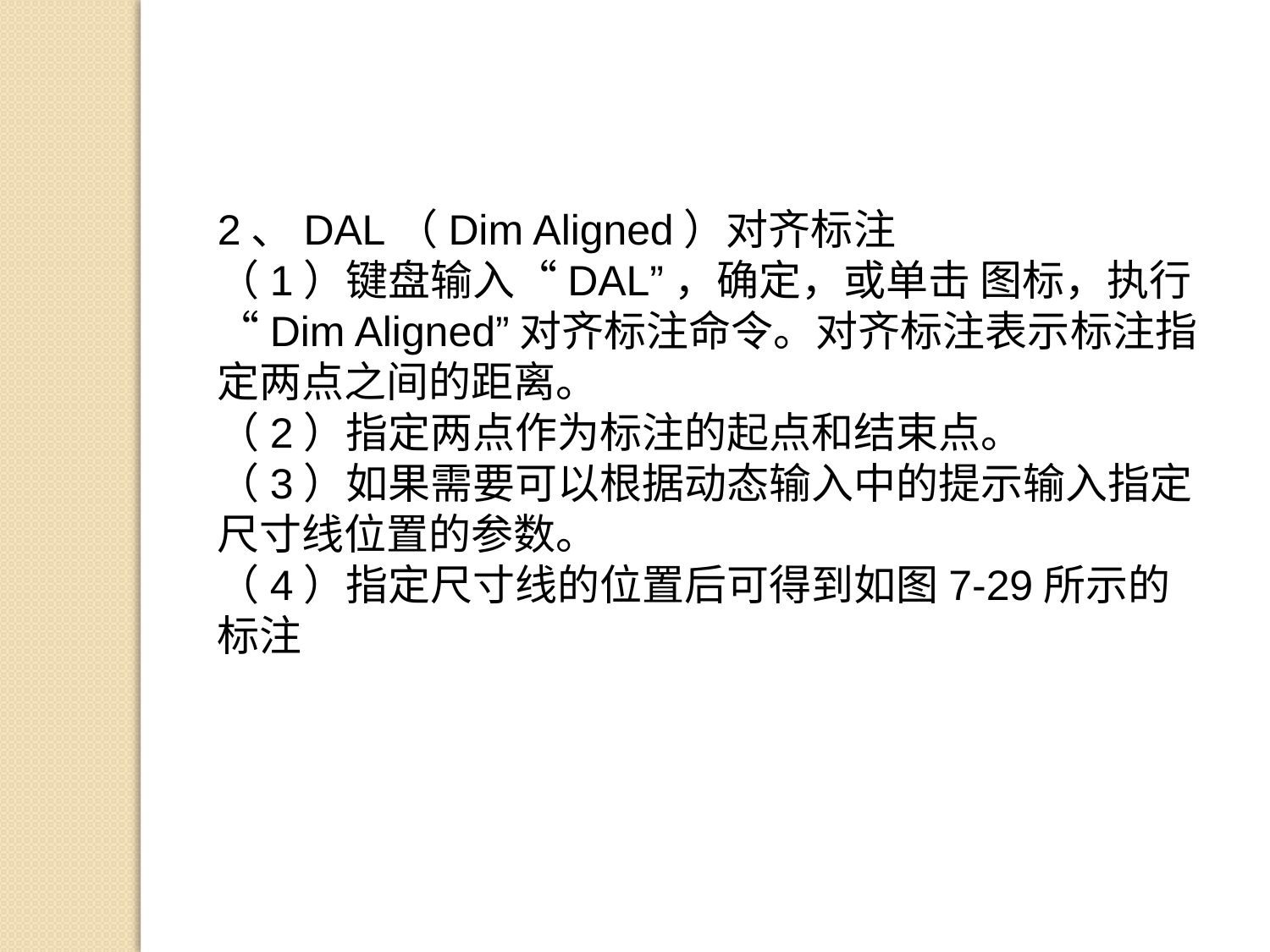

2、DAL（Dim Aligned）对齐标注
（1）键盘输入“DAL”，确定，或单击 图标，执行“Dim Aligned”对齐标注命令。对齐标注表示标注指定两点之间的距离。
（2）指定两点作为标注的起点和结束点。
（3）如果需要可以根据动态输入中的提示输入指定尺寸线位置的参数。
（4）指定尺寸线的位置后可得到如图7-29所示的标注